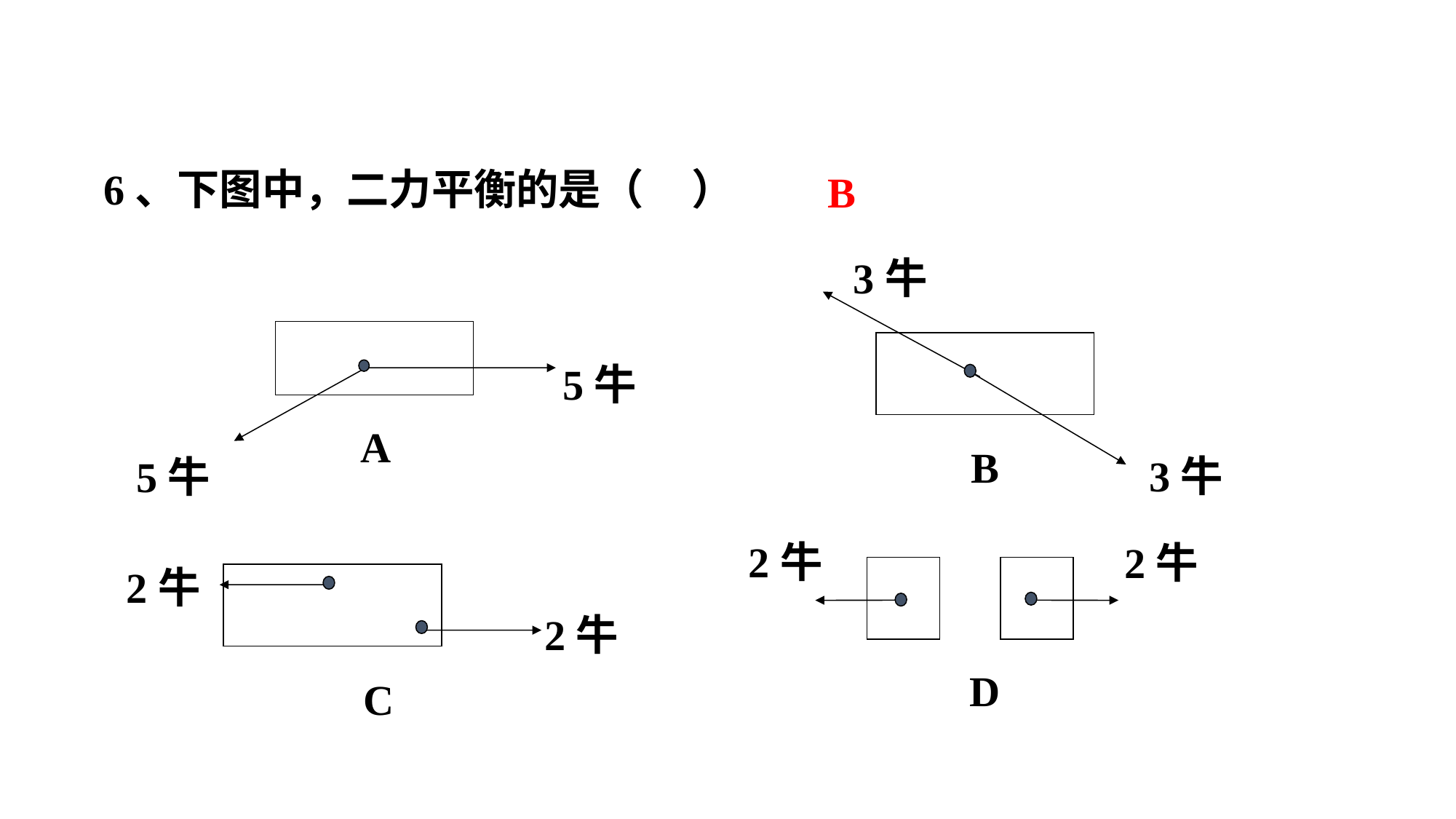

6、下图中，二力平衡的是（     ）
B
3牛

5牛

5牛

A
B
3牛
2牛
2牛
2牛

2牛

D
C